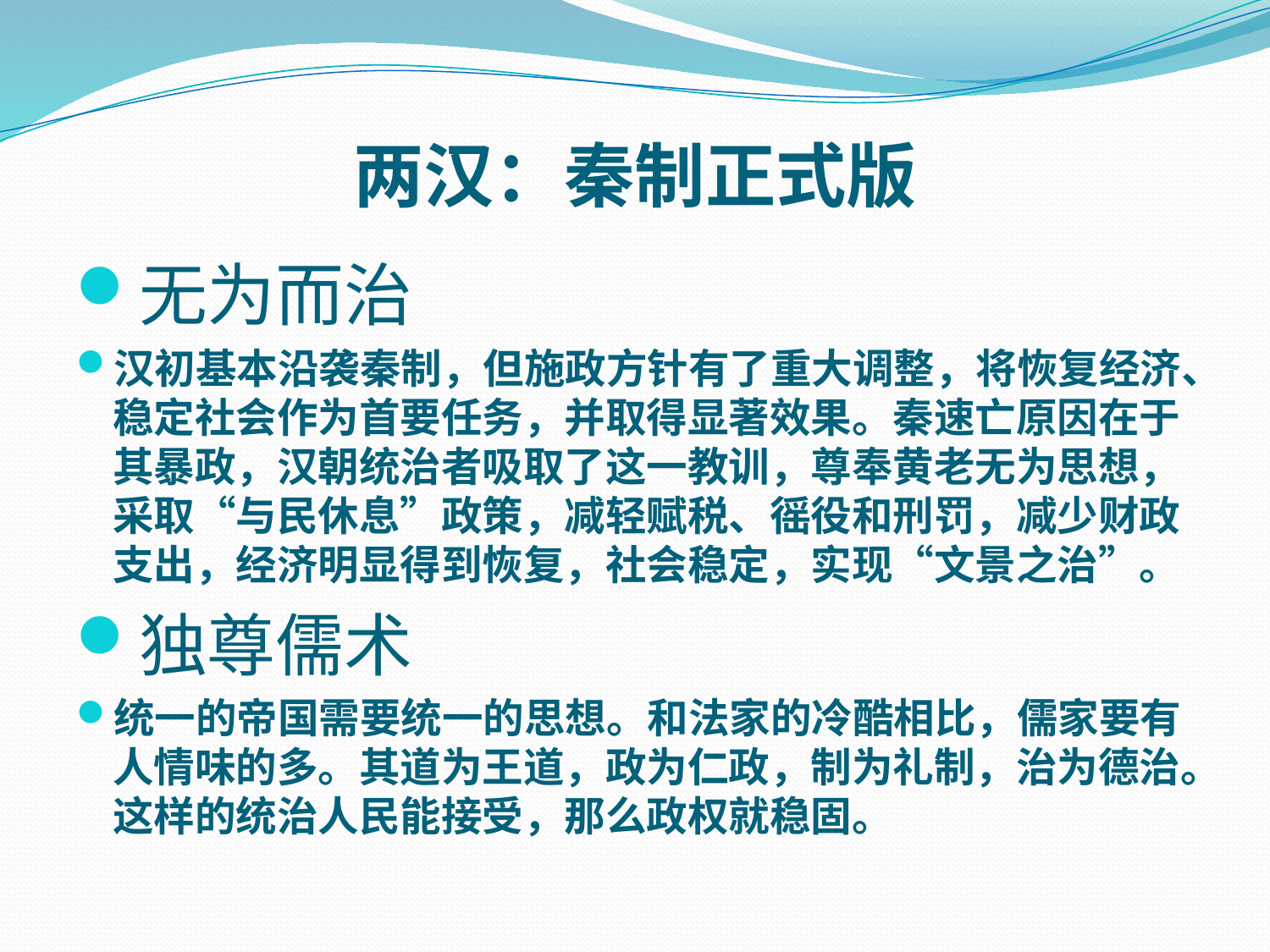

# 两汉：秦制正式版

无为而治
汉初基本沿袭秦制，但施政方针有了重大调整，将恢复经济、稳定社会作为首要任务，并取得显著效果。秦速亡原因在于其暴政，汉朝统治者吸取了这一教训，尊奉黄老无为思想，采取“与民休息”政策，减轻赋税、徭役和刑罚，减少财政支出，经济明显得到恢复，社会稳定，实现“文景之治”。
独尊儒术
统一的帝国需要统一的思想。和法家的冷酷相比，儒家要有人情味的多。其道为王道，政为仁政，制为礼制，治为德治。这样的统治人民能接受，那么政权就稳固。